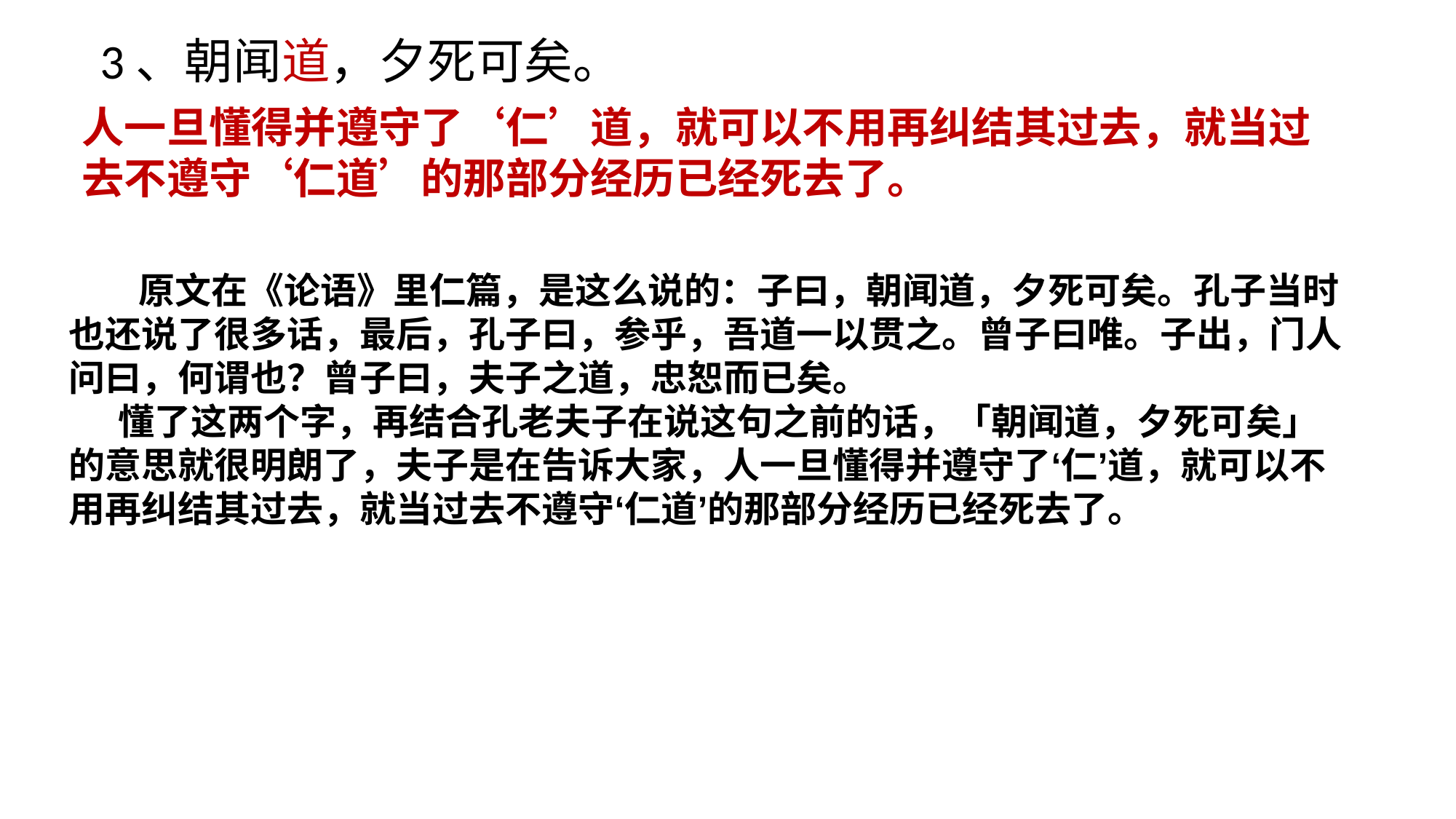

3、朝闻道，夕死可矣。
人一旦懂得并遵守了‘仁’道，就可以不用再纠结其过去，就当过去不遵守‘仁道’的那部分经历已经死去了。
      原文在《论语》里仁篇，是这么说的：子曰，朝闻道，夕死可矣。孔子当时也还说了很多话，最后，孔子曰，参乎，吾道一以贯之。曾子曰唯。子出，门人问曰，何谓也？曾子曰，夫子之道，忠恕而已矣。
    懂了这两个字，再结合孔老夫子在说这句之前的话，「朝闻道，夕死可矣」的意思就很明朗了，夫子是在告诉大家，人一旦懂得并遵守了‘仁’道，就可以不用再纠结其过去，就当过去不遵守‘仁道’的那部分经历已经死去了。